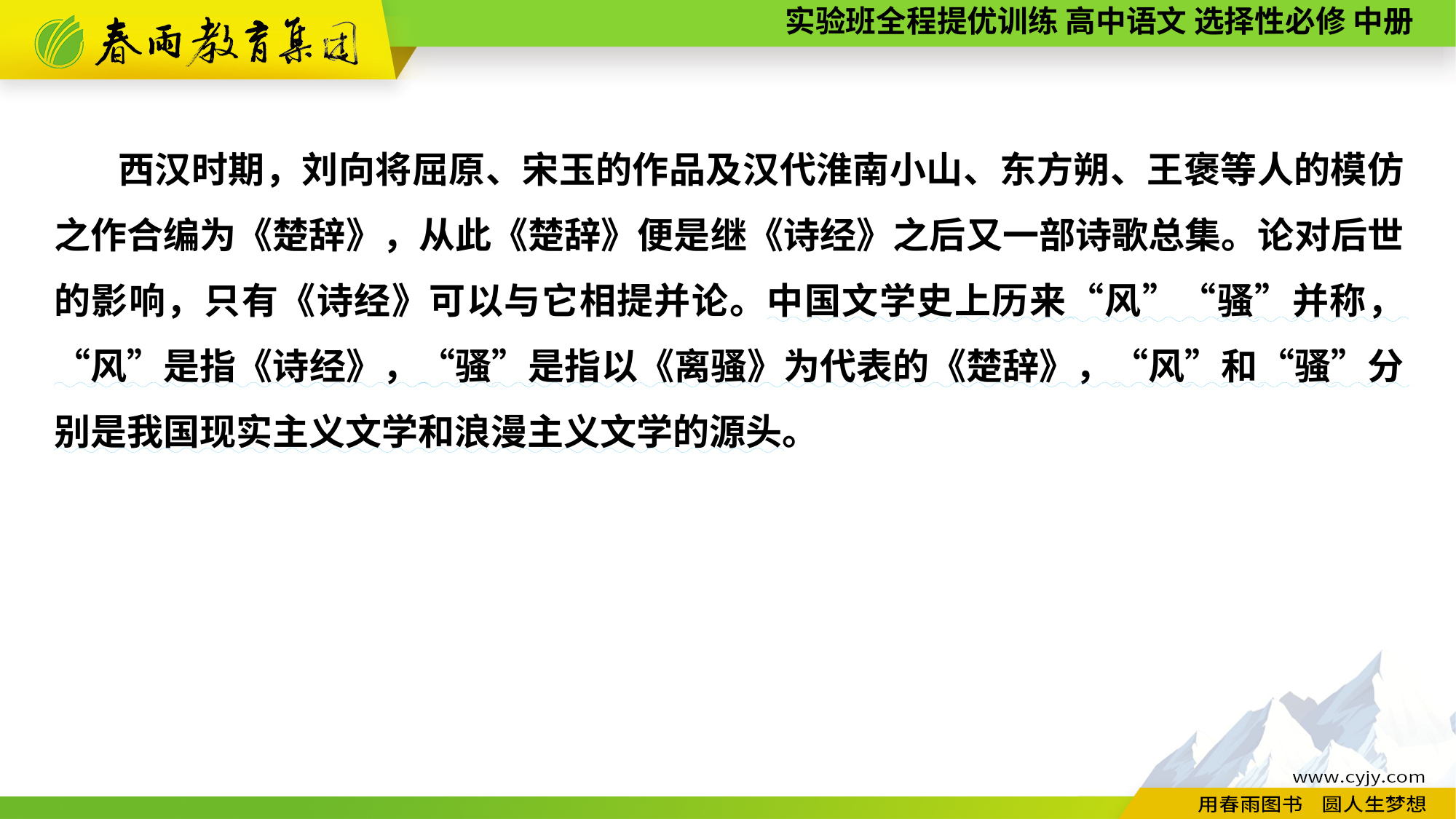

西汉时期，刘向将屈原、宋玉的作品及汉代淮南小山、东方朔、王褒等人的模仿之作合编为《楚辞》，从此《楚辞》便是继《诗经》之后又一部诗歌总集。论对后世的影响，只有《诗经》可以与它相提并论。中国文学史上历来“风”“骚”并称，“风”是指《诗经》，“骚”是指以《离骚》为代表的《楚辞》，“风”和“骚”分别是我国现实主义文学和浪漫主义文学的源头。